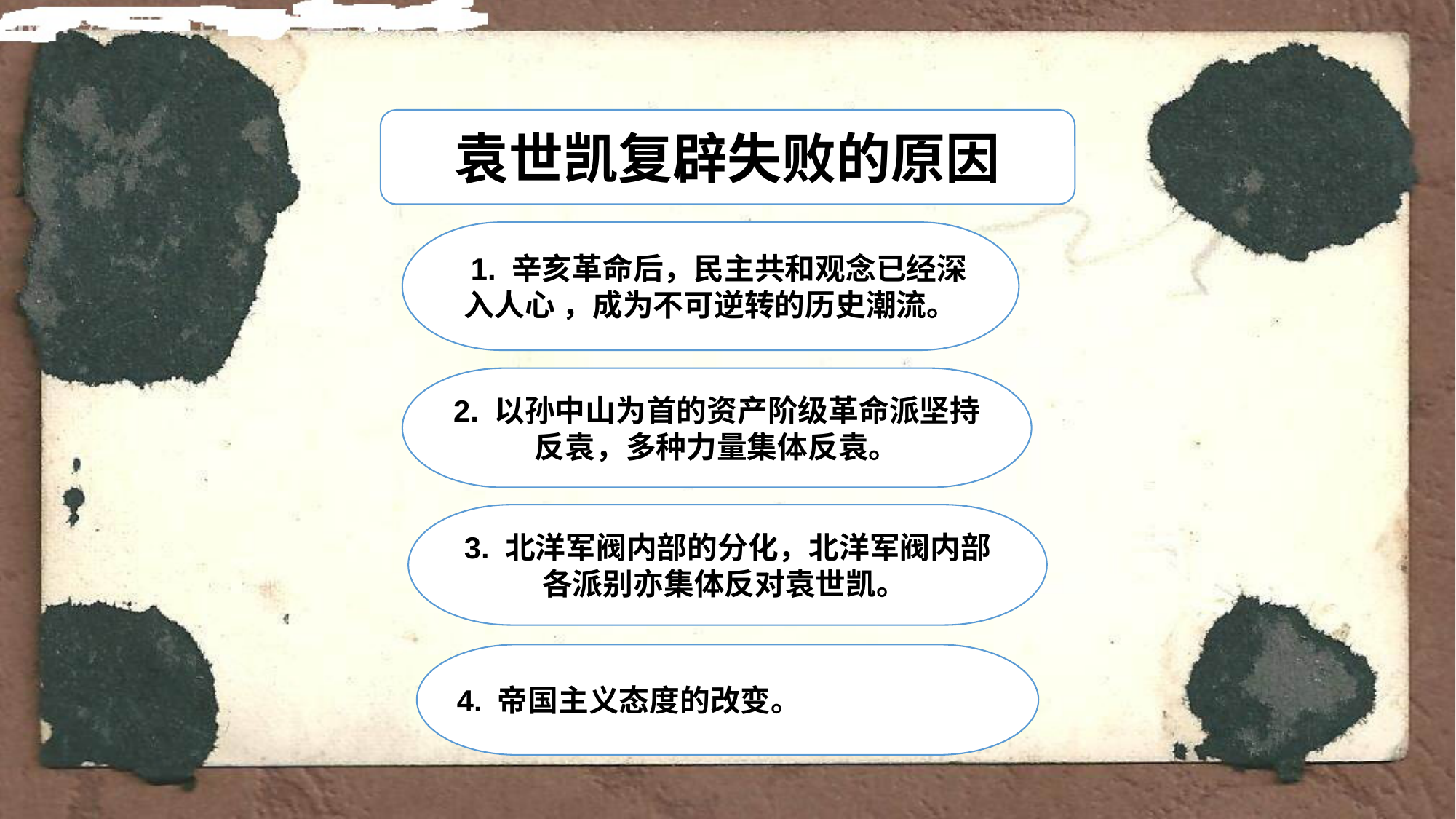

袁世凯复辟失败的原因
  1. 辛亥革命后，民主共和观念已经深入人心 ，成为不可逆转的历史潮流。
2. 以孙中山为首的资产阶级革命派坚持反袁，多种力量集体反袁。
3. 北洋军阀内部的分化，北洋军阀内部各派别亦集体反对袁世凯。
4. 帝国主义态度的改变。